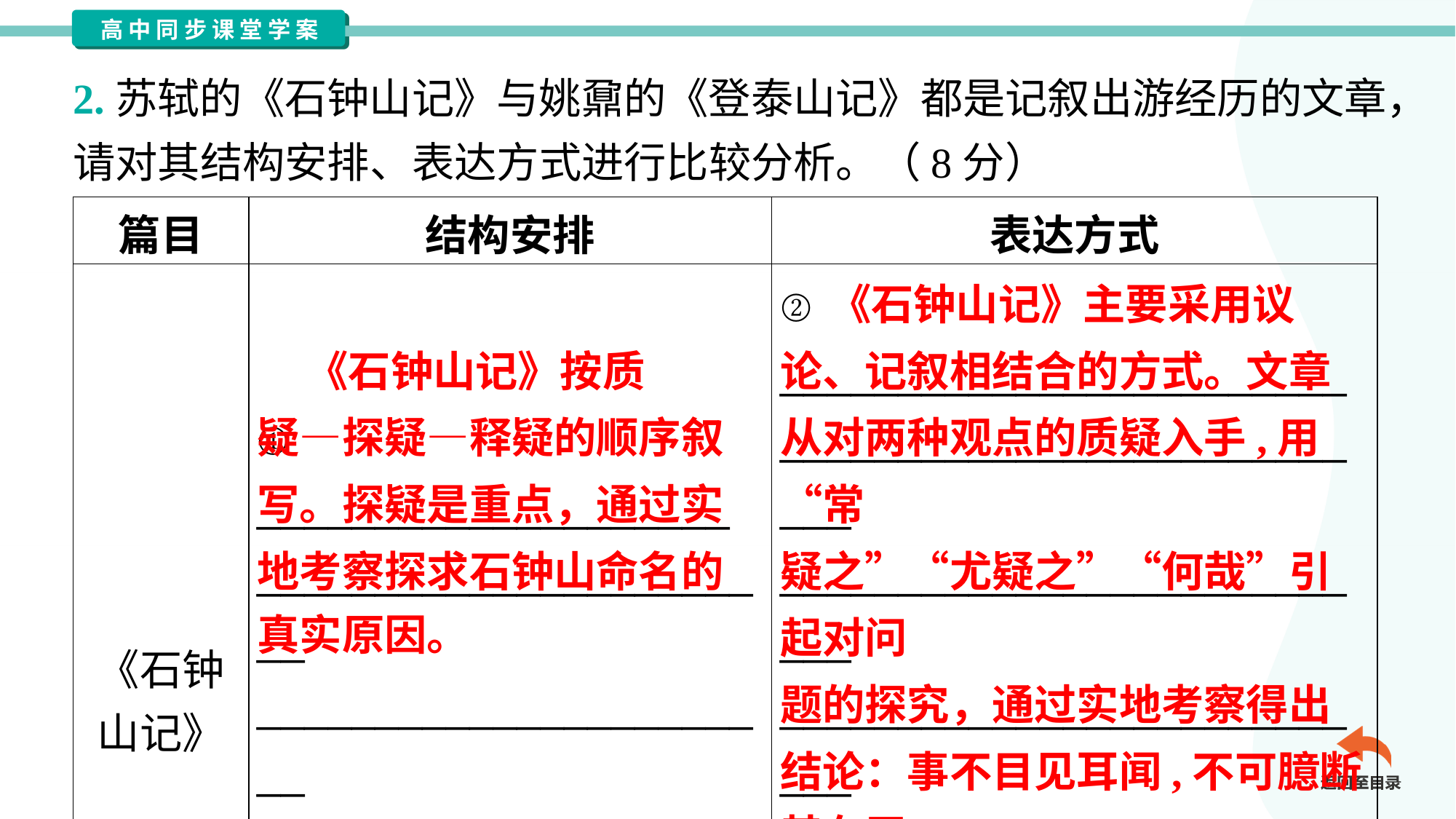

2.苏轼的《石钟山记》与姚鼐的《登泰山记》都是记叙出游经历的文章，
请对其结构安排、表达方式进行比较分析。（8分）
| 篇目 | 结构安排 | 表达方式 |
| --- | --- | --- |
| 《石钟 山记》 | ① \_\_\_\_\_\_\_\_\_\_\_\_\_\_\_\_\_\_\_\_ \_\_\_\_\_\_\_\_\_\_\_\_\_\_\_\_\_\_\_\_\_\_\_ \_\_\_\_\_\_\_\_\_\_\_\_\_\_\_\_\_\_\_\_\_\_\_ \_\_\_\_\_\_\_\_\_\_\_\_\_\_\_\_\_\_\_\_\_\_\_ \_\_\_\_\_\_\_\_\_\_\_\_\_\_ | ② \_\_\_\_\_\_\_\_\_\_\_\_\_\_\_\_\_\_\_\_\_\_\_\_ \_\_\_\_\_\_\_\_\_\_\_\_\_\_\_\_\_\_\_\_\_\_\_\_\_\_\_ \_\_\_\_\_\_\_\_\_\_\_\_\_\_\_\_\_\_\_\_\_\_\_\_\_\_\_ \_\_\_\_\_\_\_\_\_\_\_\_\_\_\_\_\_\_\_\_\_\_\_\_\_\_\_ \_\_\_\_\_\_\_\_\_\_\_\_\_\_\_\_\_\_\_\_\_\_\_\_\_\_\_ \_\_\_\_\_\_\_\_\_\_\_\_\_\_\_\_\_\_\_\_\_\_\_\_\_\_\_ \_\_\_\_\_\_\_\_\_\_\_\_\_ |
    《石钟山记》主要采用议
论、记叙相结合的方式。文章
从对两种观点的质疑入手,用“常
疑之”“尤疑之”“何哉”引起对问
题的探究，通过实地考察得出
结论：事不目见耳闻,不可臆断
其有无。
    《石钟山记》按质
疑—探疑—释疑的顺序叙
写。探疑是重点，通过实
地考察探求石钟山命名的
真实原因。